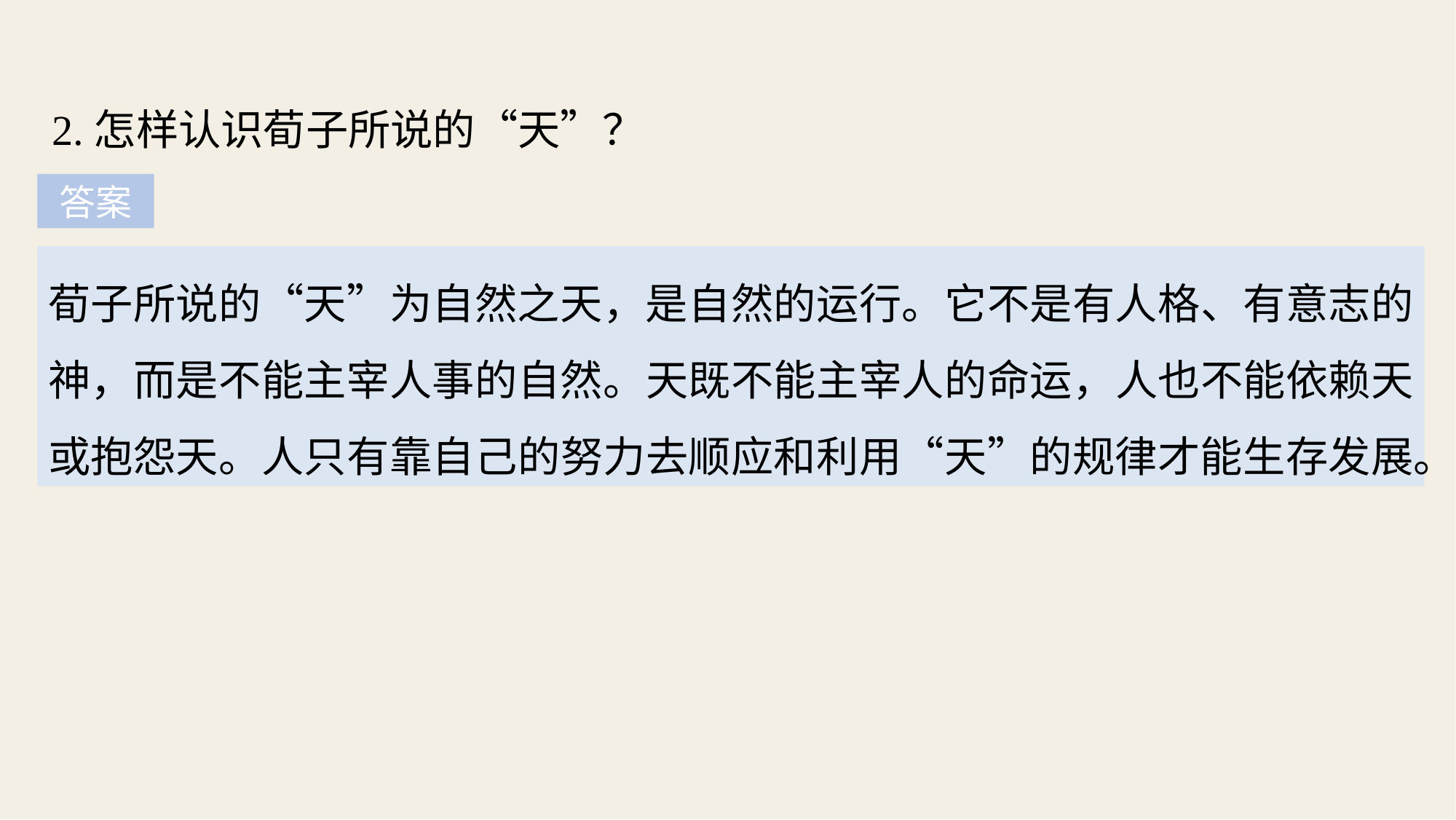

2.怎样认识荀子所说的“天”？
答案
荀子所说的“天”为自然之天，是自然的运行。它不是有人格、有意志的神，而是不能主宰人事的自然。天既不能主宰人的命运，人也不能依赖天或抱怨天。人只有靠自己的努力去顺应和利用“天”的规律才能生存发展。